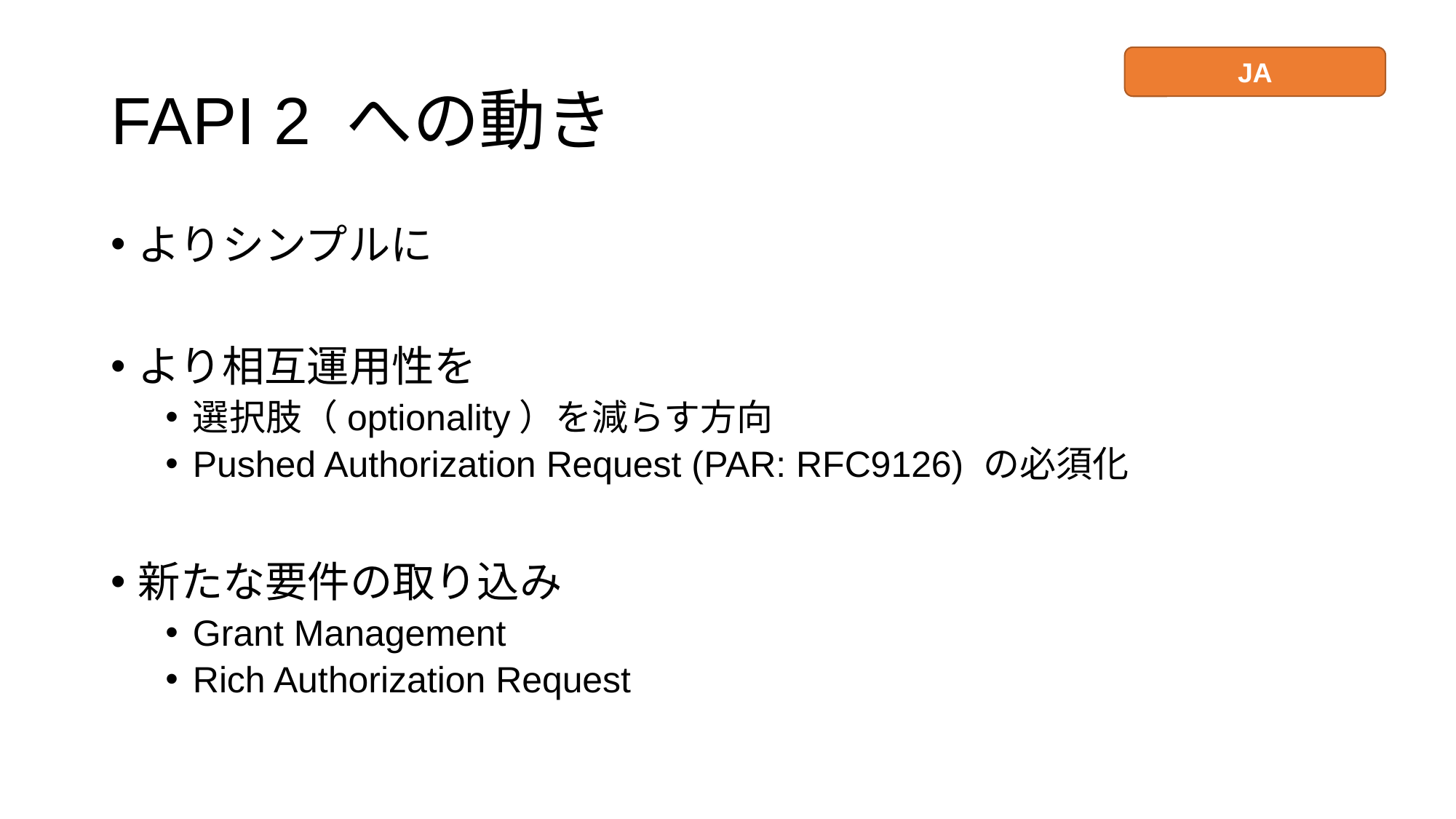

# FAPI 2 への動き
JA
よりシンプルに

より相互運用性を
選択肢（optionality）を減らす方向
Pushed Authorization Request (PAR: RFC9126) の必須化

新たな要件の取り込み
Grant Management
Rich Authorization Request